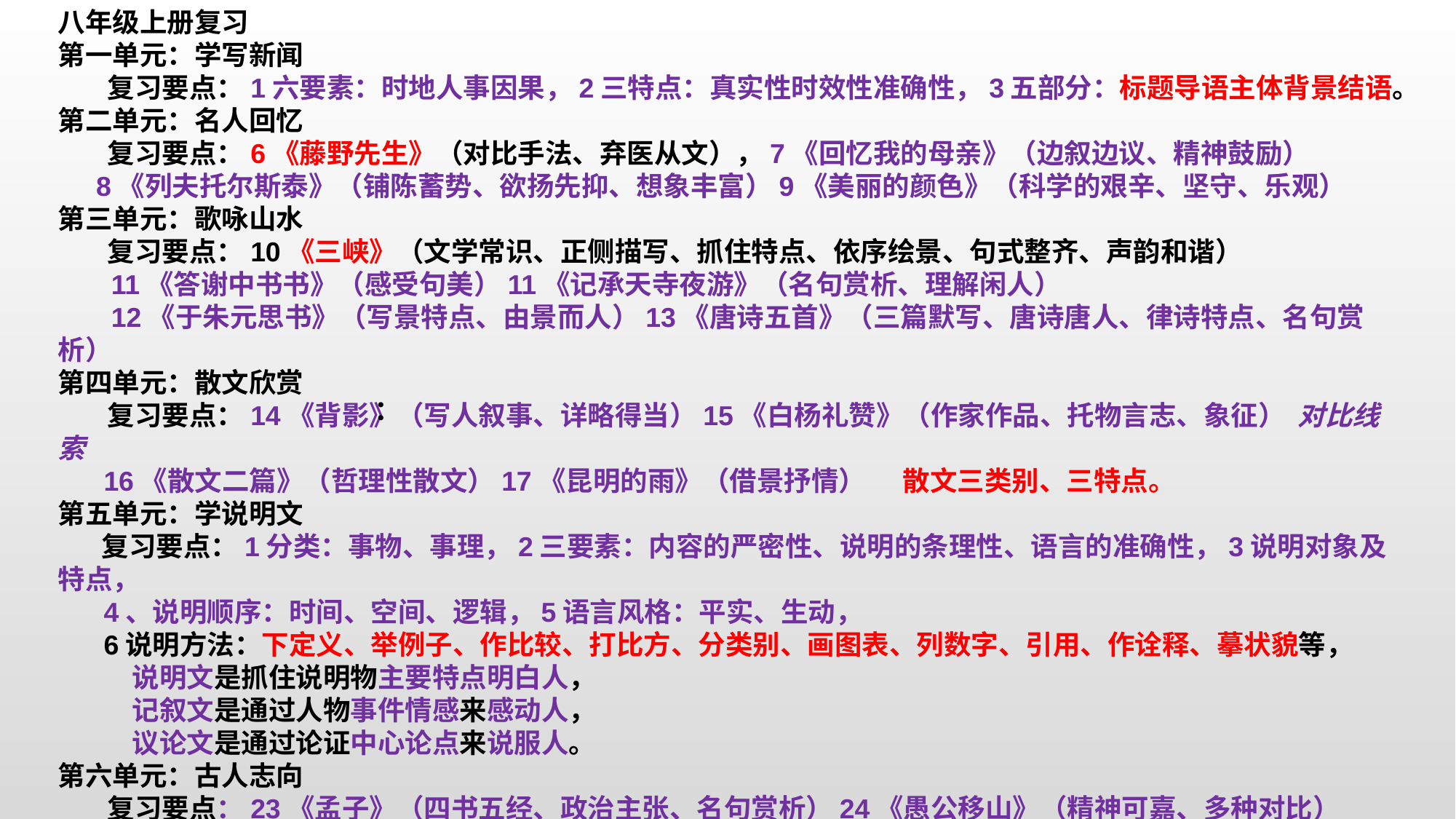

八年级上册复习
第一单元：学写新闻
       复习要点：1六要素：时地人事因果，2三特点：真实性时效性准确性，3五部分：标题导语主体背景结语。
第二单元：名人回忆
       复习要点：6《藤野先生》（对比手法、弃医从文），7《回忆我的母亲》（边叙边议、精神鼓励）
     8《列夫托尔斯泰》（铺陈蓄势、欲扬先抑、想象丰富）9《美丽的颜色》（科学的艰辛、坚守、乐观）
第三单元：歌咏山水
       复习要点：10《三峡》（文学常识、正侧描写、抓住特点、依序绘景、句式整齐、声韵和谐）
       11《答谢中书书》（感受句美）11《记承天寺夜游》（名句赏析、理解闲人）
       12《于朱元思书》（写景特点、由景而人）13《唐诗五首》（三篇默写、唐诗唐人、律诗特点、名句赏析）
第四单元：散文欣赏
       复习要点：14《背影》（写人叙事、详略得当）15《白杨礼赞》（作家作品、托物言志、象征）  对比线索
      16《散文二篇》（哲理性散文）17《昆明的雨》（借景抒情）      散文三类别、三特点。
第五单元：学说明文
      复习要点：1分类：事物、事理，2三要素：内容的严密性、说明的条理性、语言的准确性，3说明对象及特点，
      4、说明顺序：时间、空间、逻辑，5语言风格：平实、生动，
      6说明方法：下定义、举例子、作比较、打比方、分类别、画图表、列数字、引用、作诠释、摹状貌等，
           说明文是抓住说明物主要特点明白人，
           记叙文是通过人物事件情感来感动人，
           议论文是通过论证中心论点来说服人。
第六单元：古人志向
       复习要点：23《孟子》（四书五经、政治主张、名句赏析）24《愚公移山》（精神可嘉、多种对比）
      25《周亚夫军细柳营》（《史记》常识、对比写人）26《诗词五首》（全部默写、诗词言志、名句赏析）
：